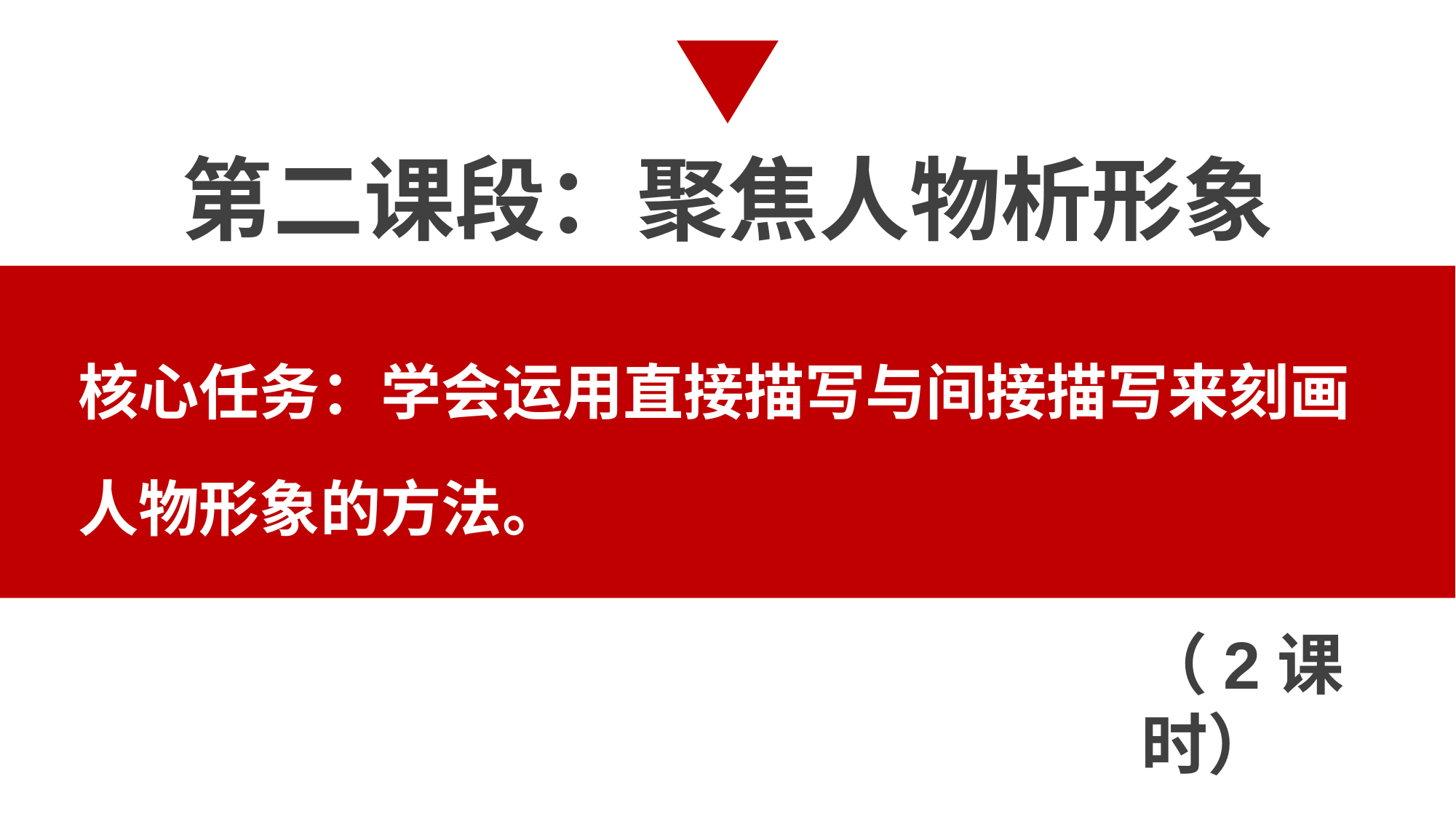

第二课段：聚焦人物析形象

核心任务：学会运用直接描写与间接描写来刻画人物形象的方法。
（2课时）